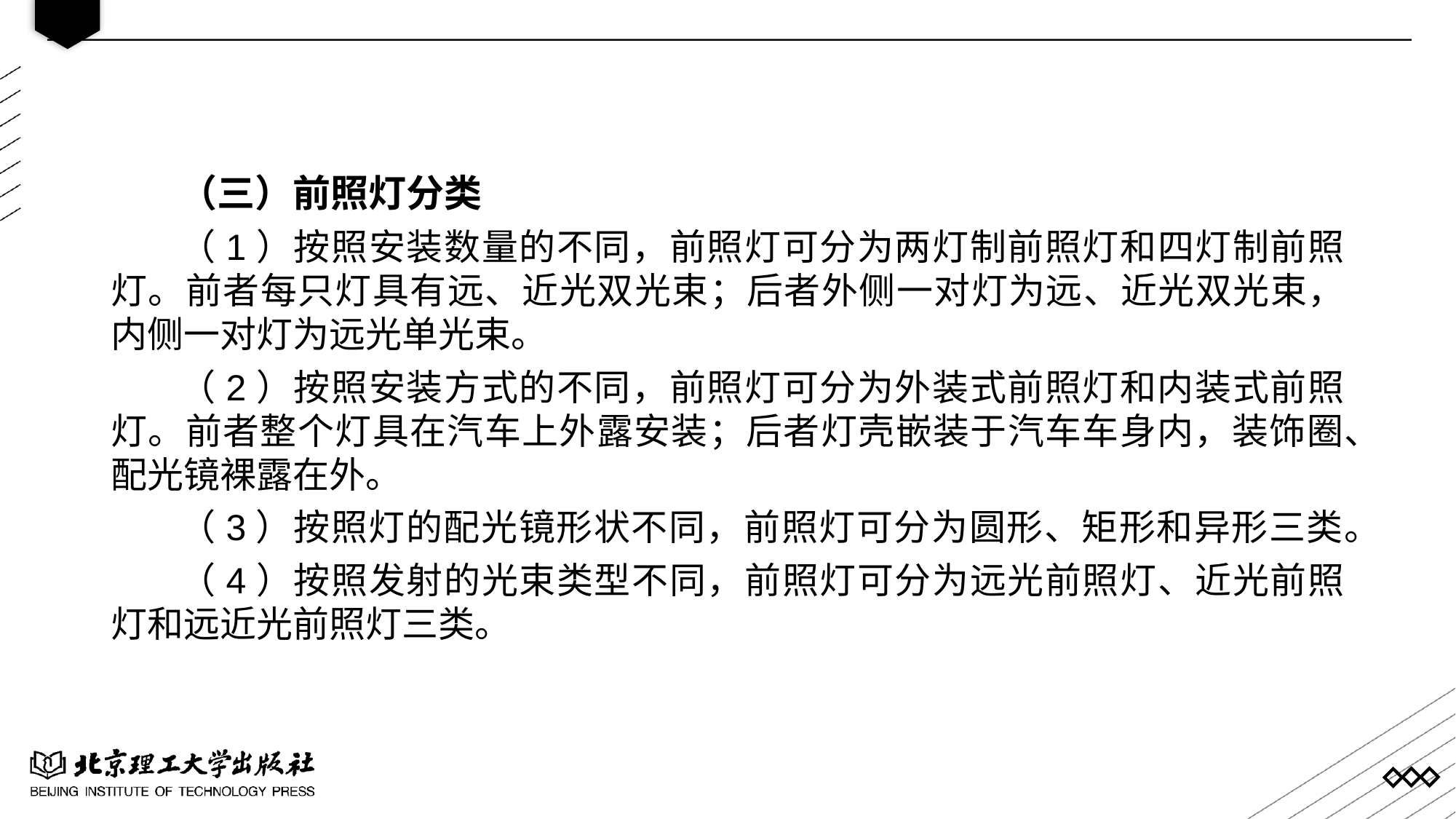

（三）前照灯分类
（1）按照安装数量的不同，前照灯可分为两灯制前照灯和四灯制前照灯。前者每只灯具有远、近光双光束；后者外侧一对灯为远、近光双光束，内侧一对灯为远光单光束。
（2）按照安装方式的不同，前照灯可分为外装式前照灯和内装式前照灯。前者整个灯具在汽车上外露安装；后者灯壳嵌装于汽车车身内，装饰圈、配光镜裸露在外。
（3）按照灯的配光镜形状不同，前照灯可分为圆形、矩形和异形三类。
（4）按照发射的光束类型不同，前照灯可分为远光前照灯、近光前照灯和远近光前照灯三类。